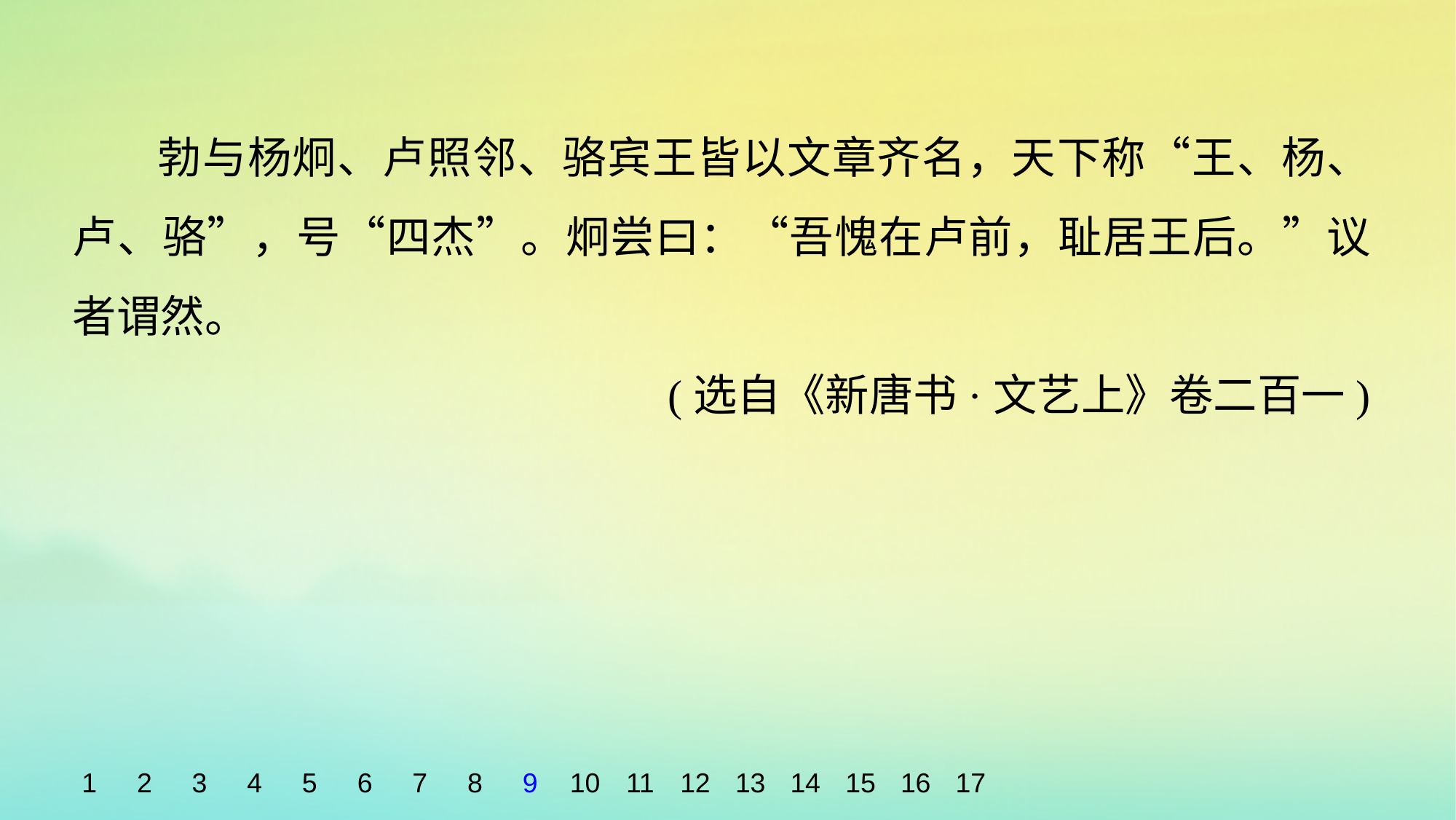

勃与杨炯、卢照邻、骆宾王皆以文章齐名，天下称“王、杨、卢、骆”，号“四杰”。炯尝曰：“吾愧在卢前，耻居王后。”议者谓然。
(选自《新唐书·文艺上》卷二百一)
1
2
3
4
5
6
7
8
9
10
11
12
13
14
15
16
17